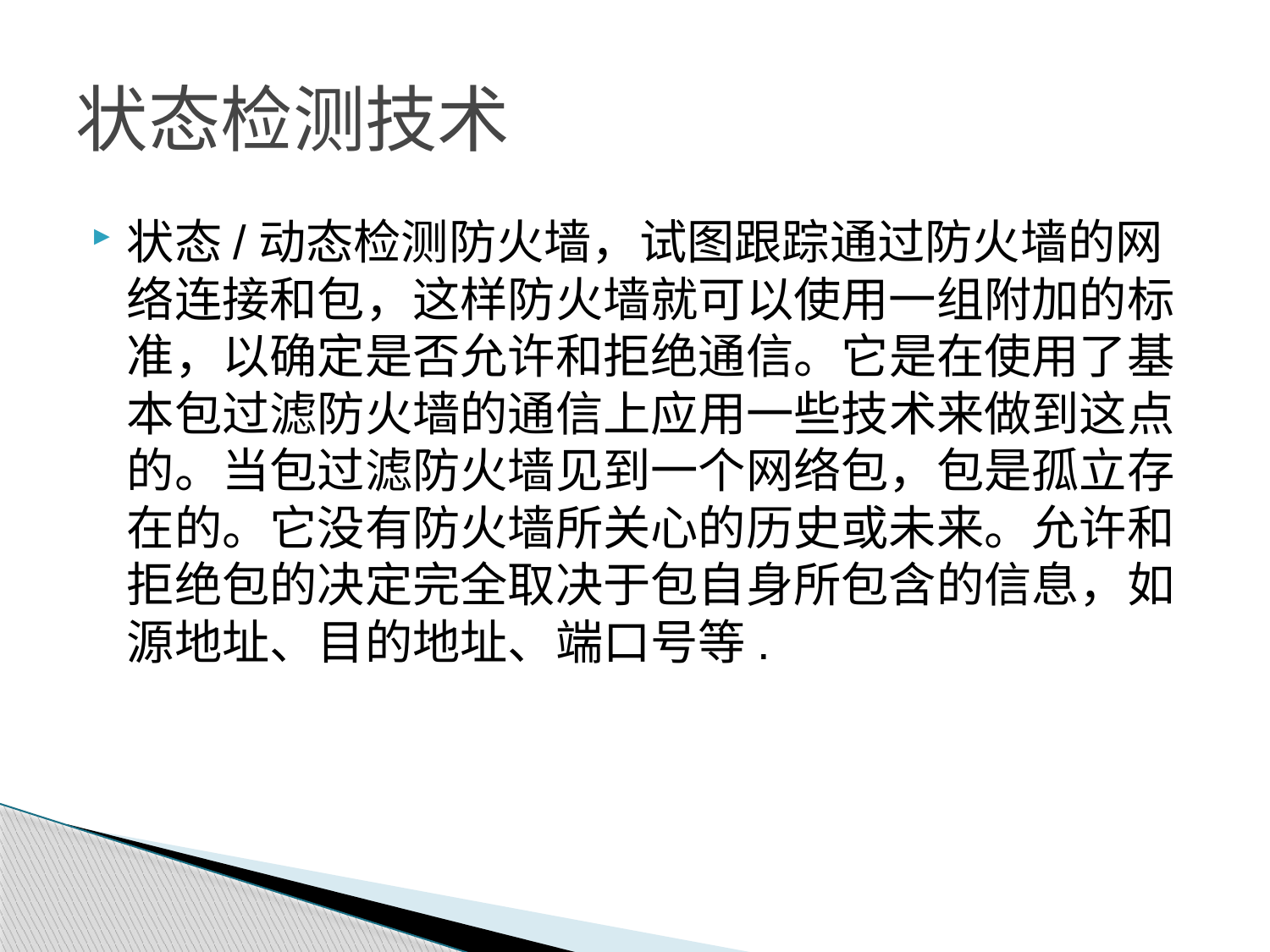

# 状态检测技术
状态/动态检测防火墙，试图跟踪通过防火墙的网络连接和包，这样防火墙就可以使用一组附加的标准，以确定是否允许和拒绝通信。它是在使用了基本包过滤防火墙的通信上应用一些技术来做到这点的。当包过滤防火墙见到一个网络包，包是孤立存在的。它没有防火墙所关心的历史或未来。允许和拒绝包的决定完全取决于包自身所包含的信息，如源地址、目的地址、端口号等.